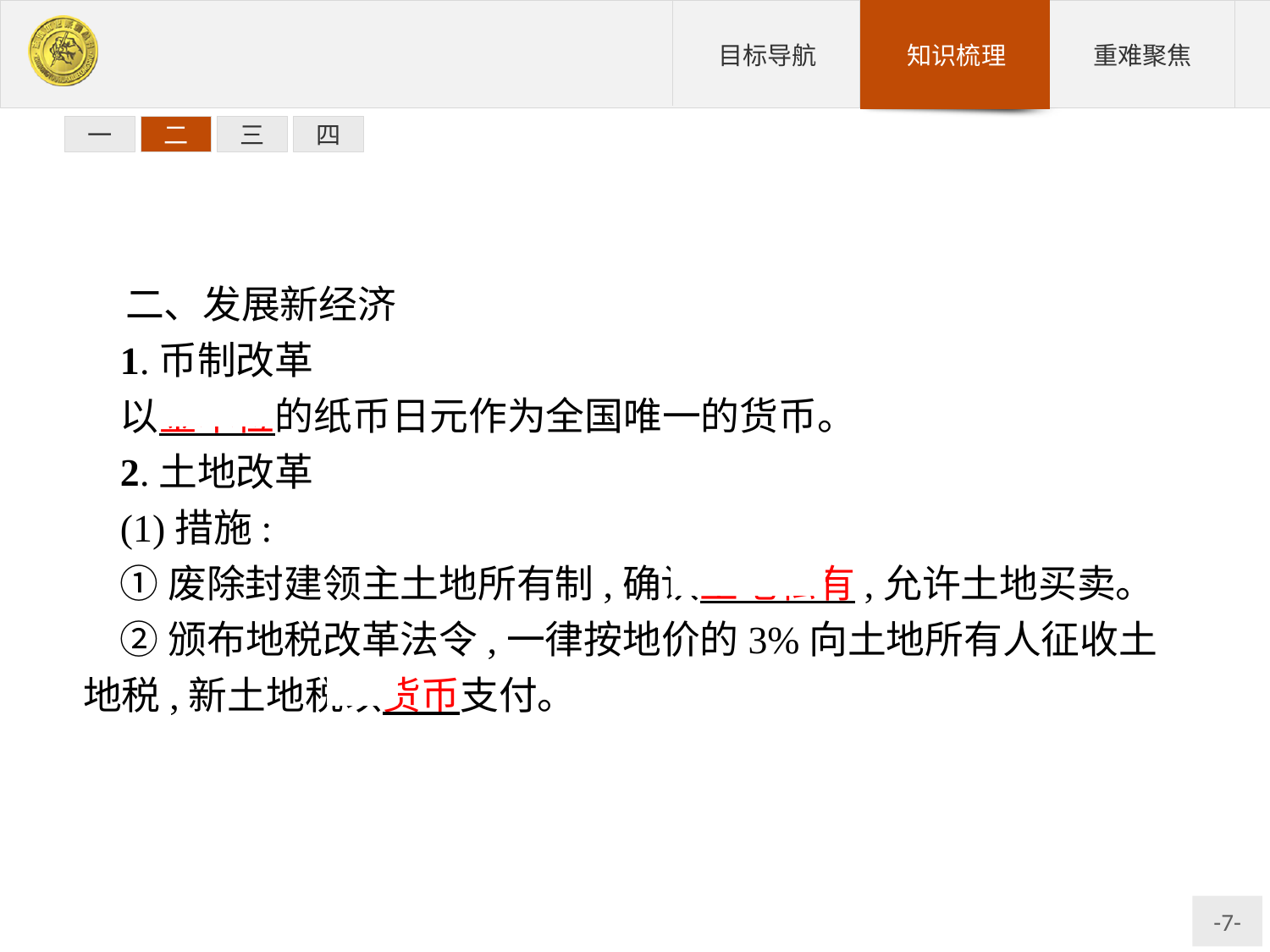

一
二
三
四
二、发展新经济
1.币制改革
以金本位的纸币日元作为全国唯一的货币。
2.土地改革
(1)措施:
①废除封建领主土地所有制,确认土地私有,允许土地买卖。
②颁布地税改革法令,一律按地价的3%向土地所有人征收土地税,新土地税以货币支付。